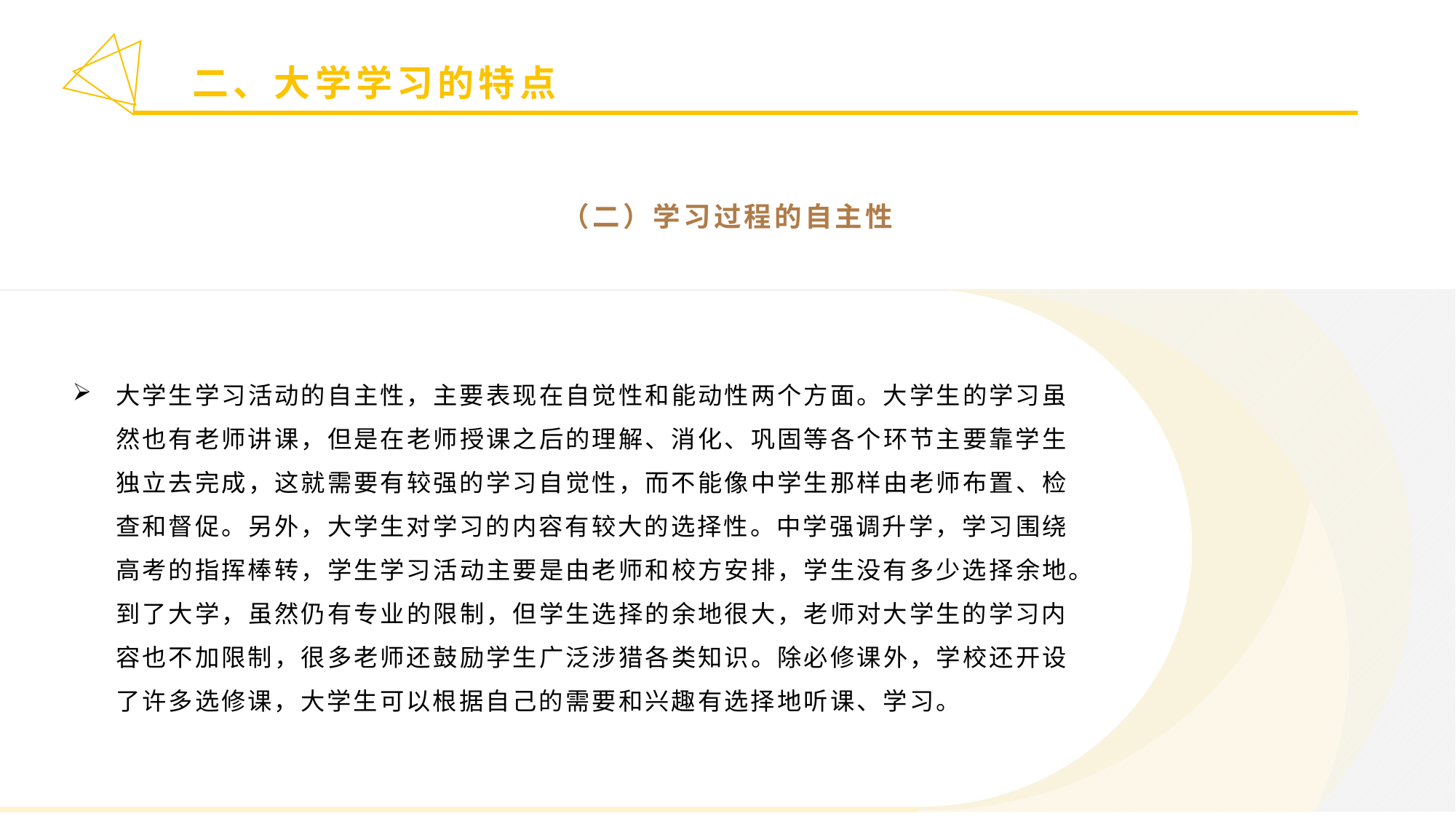

二、大学学习的特点
（二）学习过程的自主性

大学生学习活动的自主性，主要表现在自觉性和能动性两个方面。大学生的学习虽然也有老师讲课，但是在老师授课之后的理解、消化、巩固等各个环节主要靠学生独立去完成，这就需要有较强的学习自觉性，而不能像中学生那样由老师布置、检查和督促。另外，大学生对学习的内容有较大的选择性。中学强调升学，学习围绕高考的指挥棒转，学生学习活动主要是由老师和校方安排，学生没有多少选择余地。到了大学，虽然仍有专业的限制，但学生选择的余地很大，老师对大学生的学习内容也不加限制，很多老师还鼓励学生广泛涉猎各类知识。除必修课外，学校还开设了许多选修课，大学生可以根据自己的需要和兴趣有选择地听课、学习。